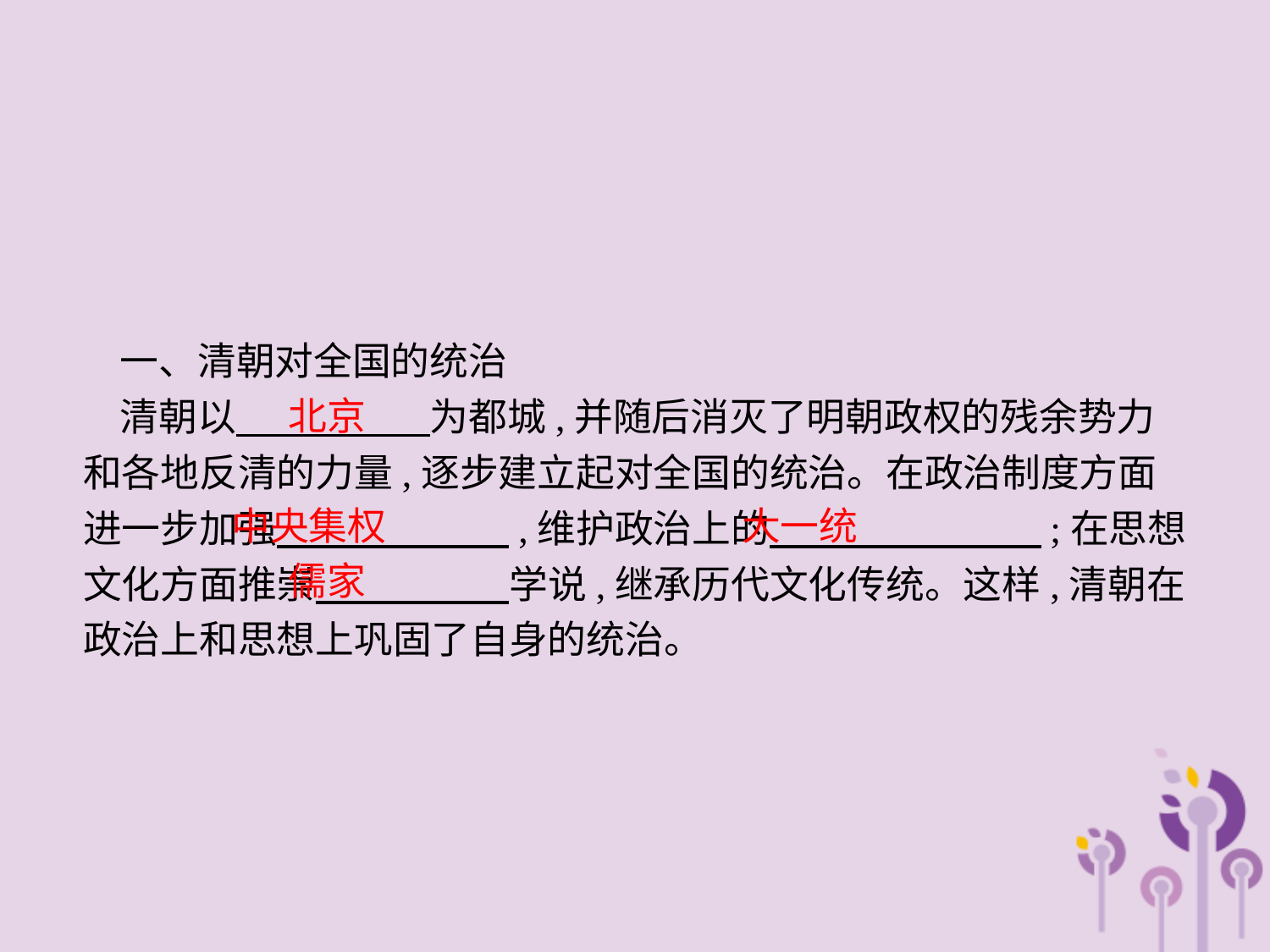

一、清朝对全国的统治
清朝以　　　　　为都城,并随后消灭了明朝政权的残余势力和各地反清的力量,逐步建立起对全国的统治。在政治制度方面进一步加强　　　　　　,维护政治上的　　　　　　　;在思想文化方面推崇　　　　　学说,继承历代文化传统。这样,清朝在政治上和思想上巩固了自身的统治。
北京
中央集权
大一统
儒家